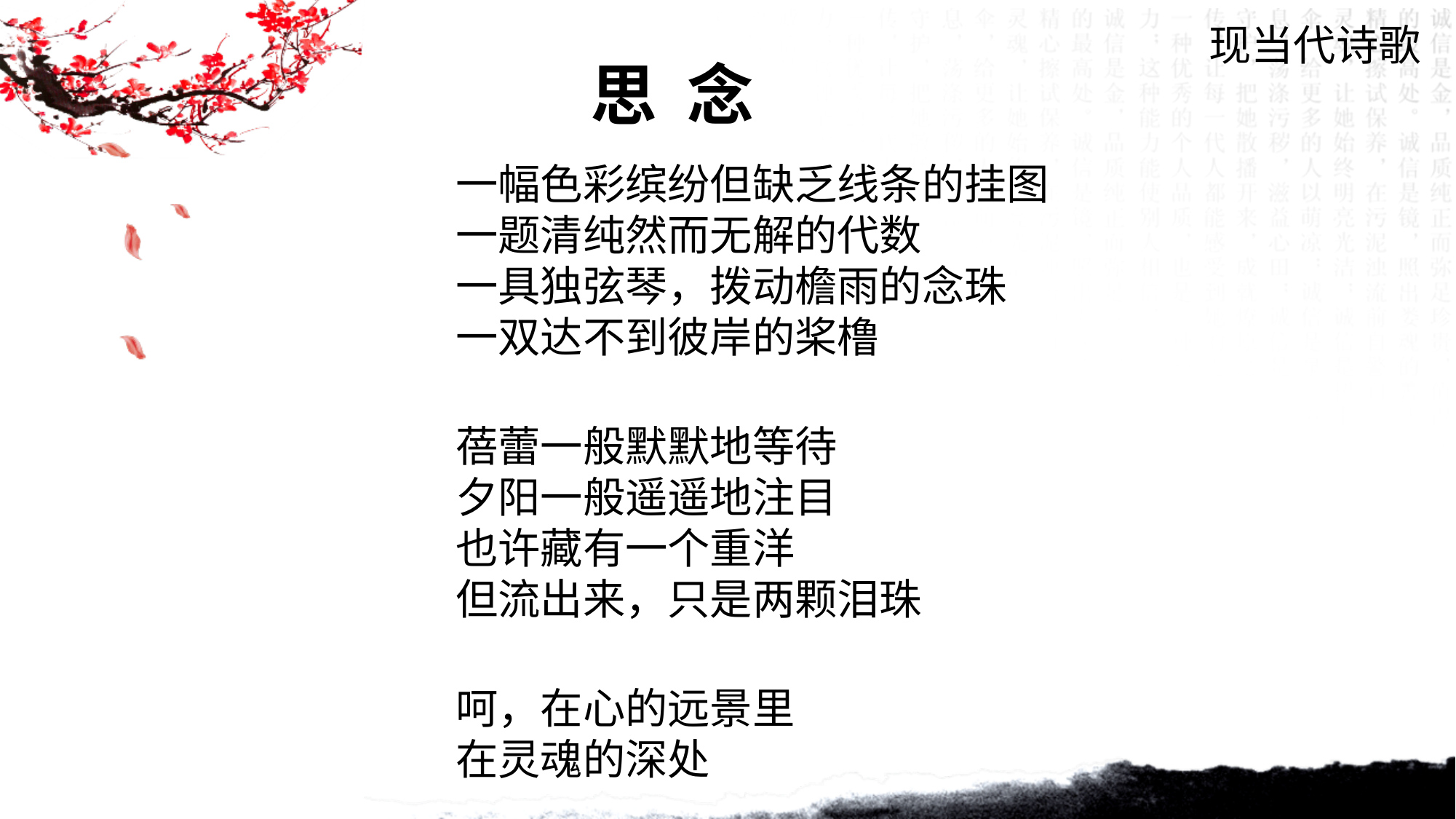

现当代诗歌
思  念
一幅色彩缤纷但缺乏线条的挂图
一题清纯然而无解的代数
一具独弦琴，拨动檐雨的念珠
一双达不到彼岸的桨橹

蓓蕾一般默默地等待
夕阳一般遥遥地注目
也许藏有一个重洋
但流出来，只是两颗泪珠

呵，在心的远景里
在灵魂的深处